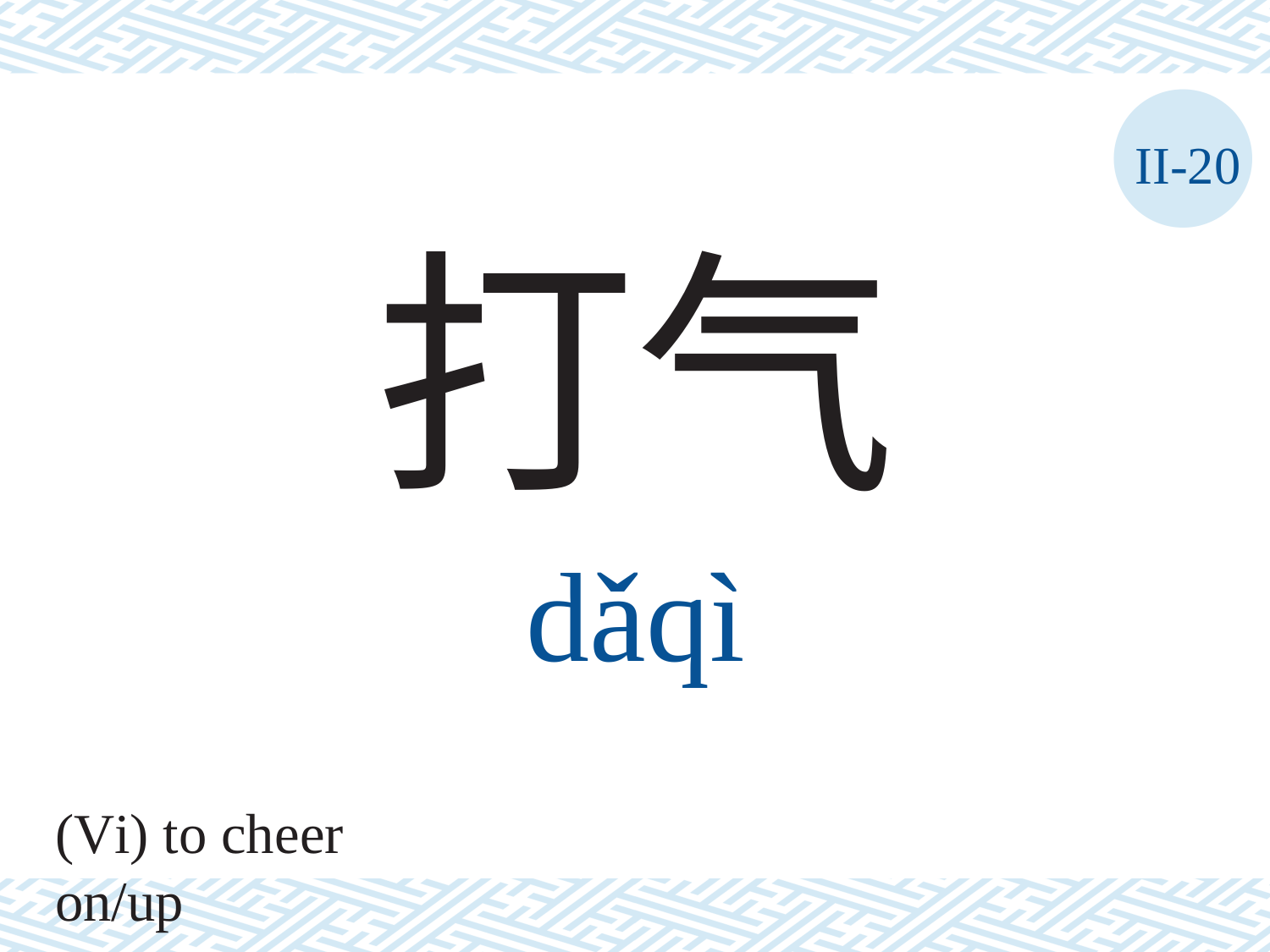

II-20
打气
dǎqì
(Vi) to cheer on/up